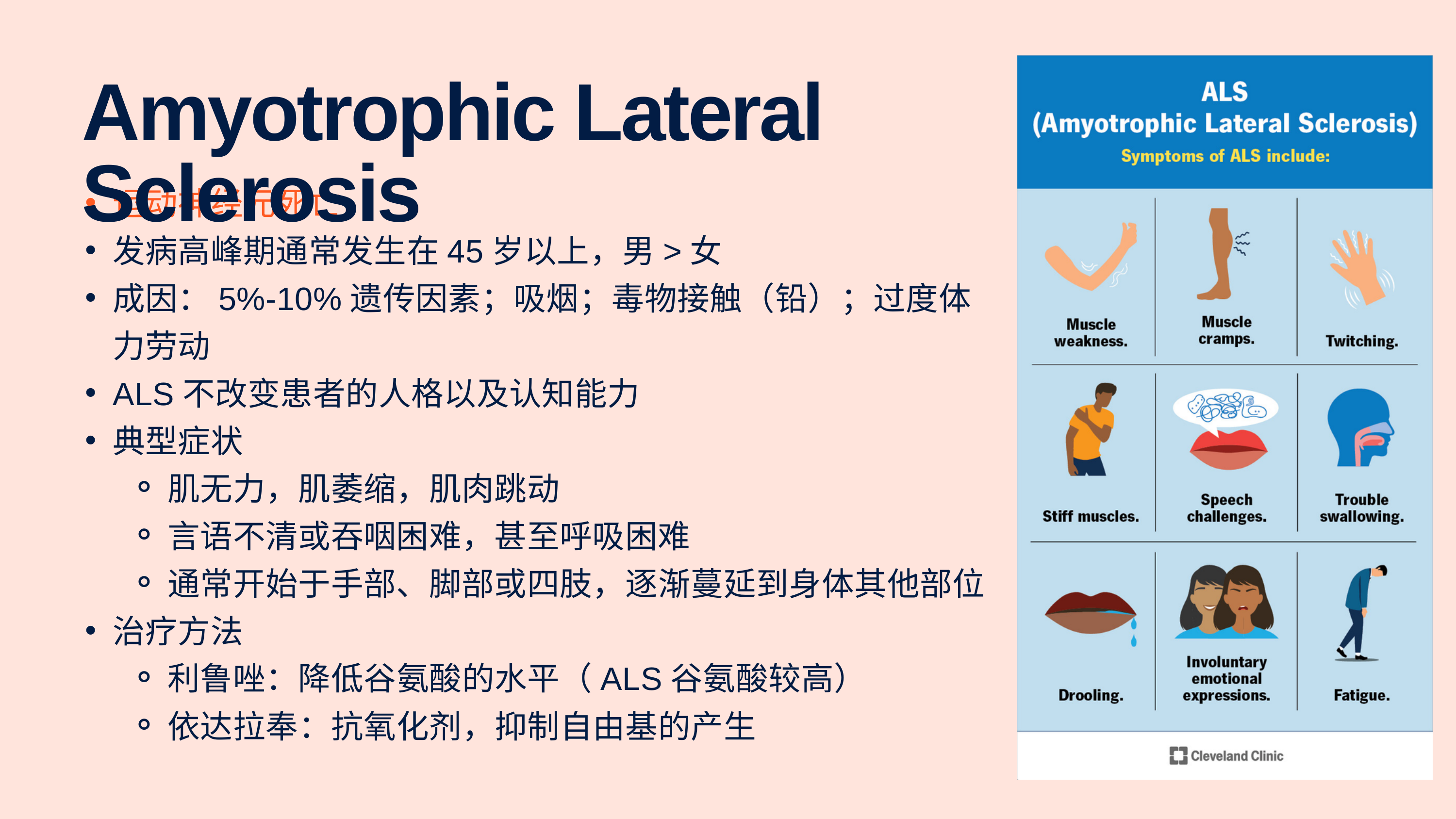

Amyotrophic Lateral Sclerosis
运动神经元死亡
发病高峰期通常发生在45岁以上，男>女
成因：5%-10%遗传因素；吸烟；毒物接触（铅）；过度体力劳动
ALS不改变患者的人格以及认知能力
典型症状
肌无力，肌萎缩，肌肉跳动
言语不清或吞咽困难，甚至呼吸困难
通常开始于手部、脚部或四肢，逐渐蔓延到身体其他部位
治疗方法
利鲁唑：降低谷氨酸的水平（ALS谷氨酸较高）
依达拉奉：抗氧化剂，抑制自由基的产生